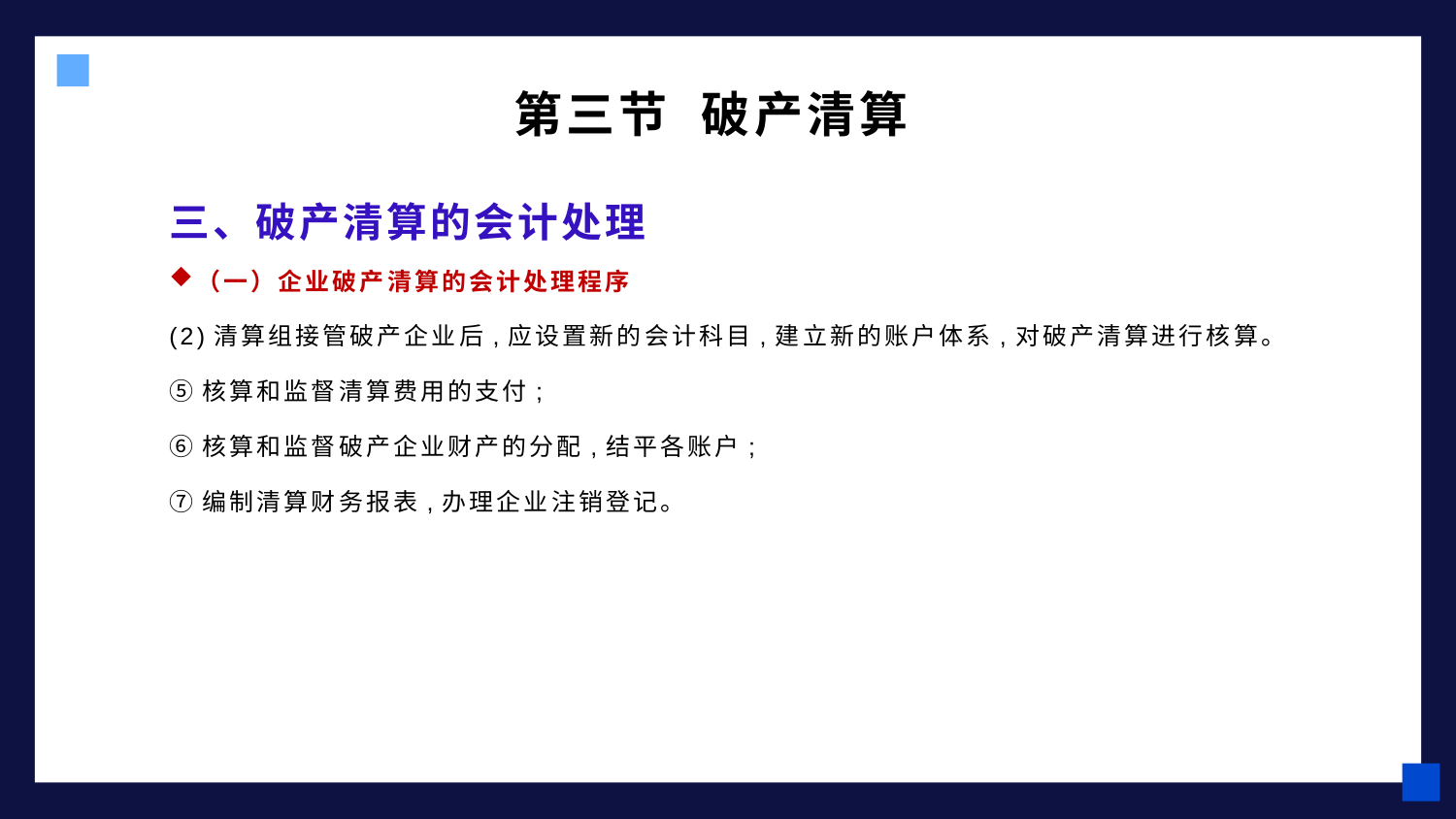

第三节  破产清算
# 三、破产清算的会计处理
（一）企业破产清算的会计处理程序
(2)清算组接管破产企业后,应设置新的会计科目,建立新的账户体系,对破产清算进行核算。
⑤核算和监督清算费用的支付;
⑥核算和监督破产企业财产的分配,结平各账户;
⑦编制清算财务报表,办理企业注销登记。